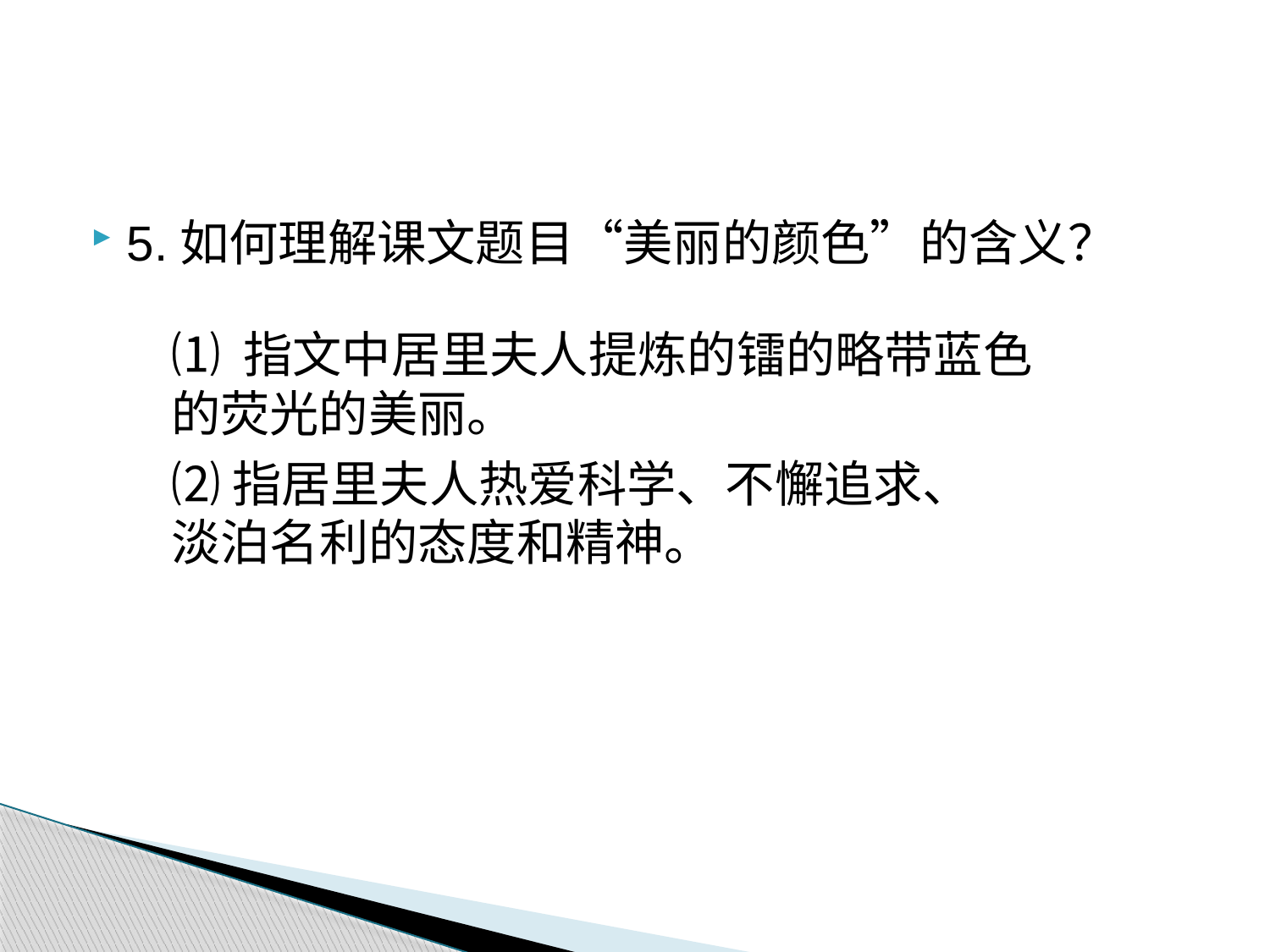

5.如何理解课文题目“美丽的颜色”的含义？
⑴ 指文中居里夫人提炼的镭的略带蓝色的荧光的美丽。
⑵指居里夫人热爱科学、不懈追求、淡泊名利的态度和精神。